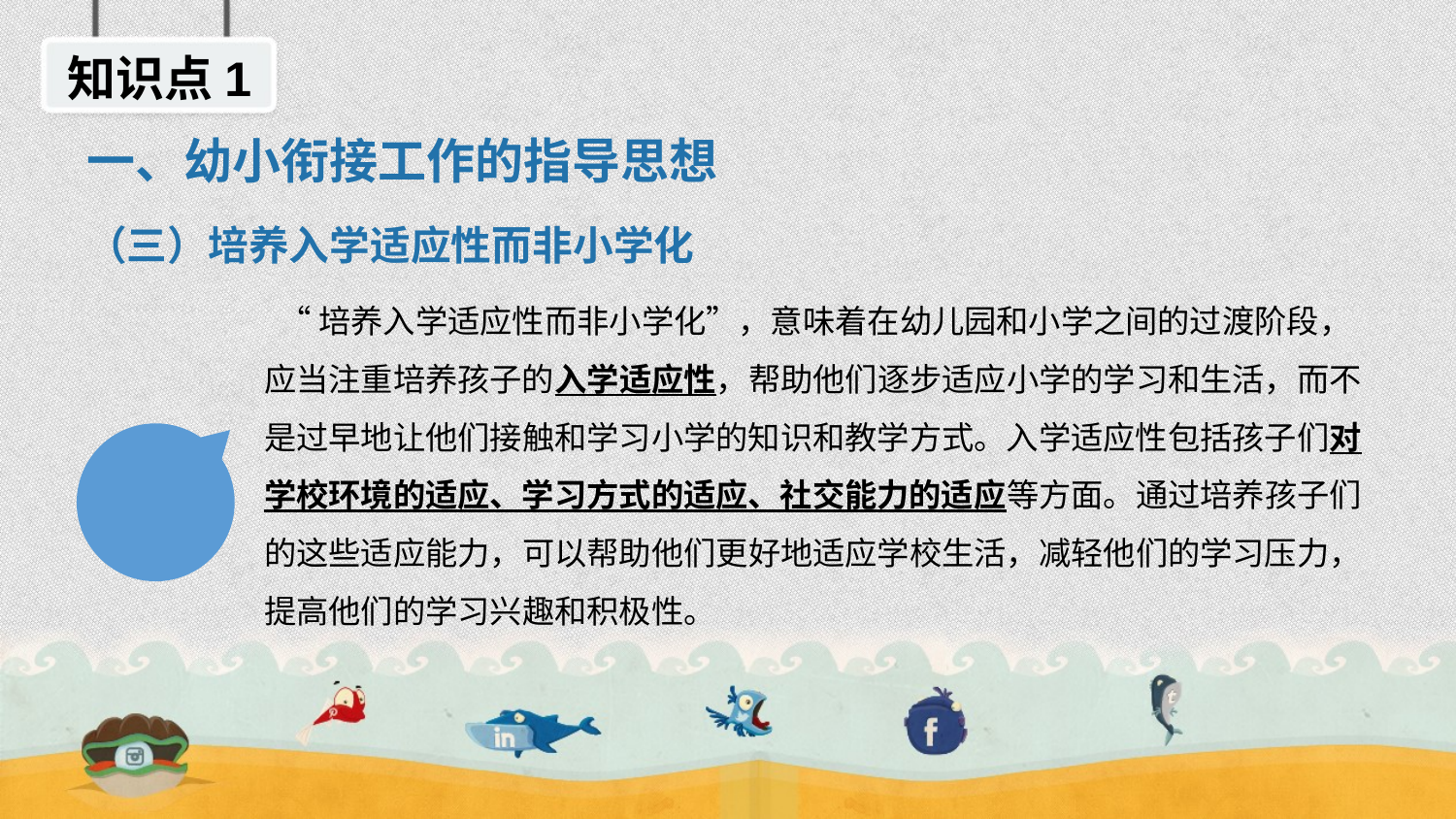

知识点1
一、幼小衔接工作的指导思想
（三）培养入学适应性而非小学化
  “培养入学适应性而非小学化”，意味着在幼儿园和小学之间的过渡阶段，应当注重培养孩子的入学适应性，帮助他们逐步适应小学的学习和生活，而不是过早地让他们接触和学习小学的知识和教学方式。入学适应性包括孩子们对学校环境的适应、学习方式的适应、社交能力的适应等方面。通过培养孩子们的这些适应能力，可以帮助他们更好地适应学校生活，减轻他们的学习压力，提高他们的学习兴趣和积极性。